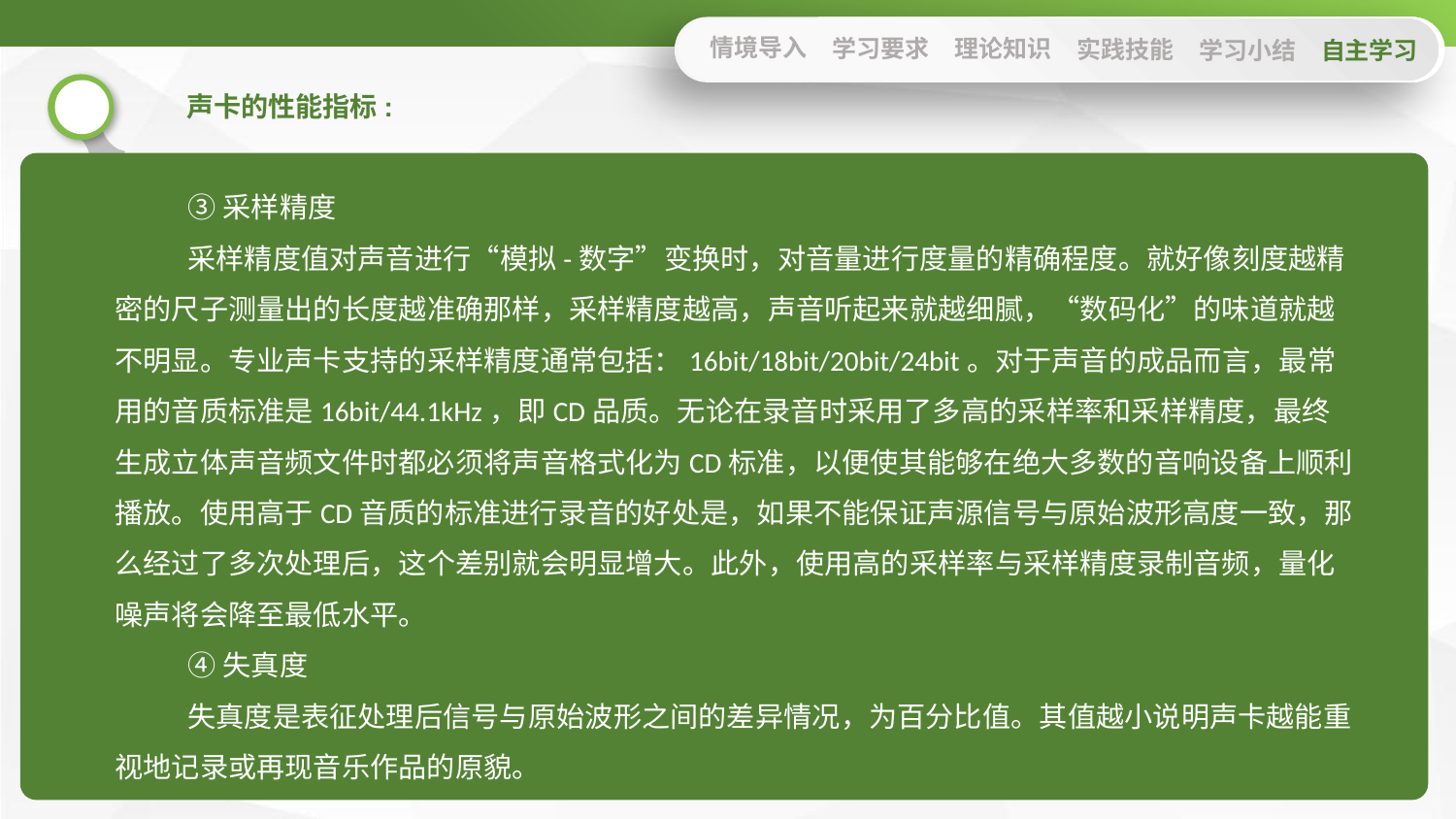

情境导入
学习要求
理论知识
实践技能
学习小结
自主学习
声卡的性能指标:
③采样精度
采样精度值对声音进行“模拟-数字”变换时，对音量进行度量的精确程度。就好像刻度越精密的尺子测量出的长度越准确那样，采样精度越高，声音听起来就越细腻，“数码化”的味道就越不明显。专业声卡支持的采样精度通常包括：16bit/18bit/20bit/24bit。对于声音的成品而言，最常用的音质标准是16bit/44.1kHz，即CD品质。无论在录音时采用了多高的采样率和采样精度，最终生成立体声音频文件时都必须将声音格式化为CD标准，以便使其能够在绝大多数的音响设备上顺利播放。使用高于CD音质的标准进行录音的好处是，如果不能保证声源信号与原始波形高度一致，那么经过了多次处理后，这个差别就会明显增大。此外，使用高的采样率与采样精度录制音频，量化噪声将会降至最低水平。
④失真度
失真度是表征处理后信号与原始波形之间的差异情况，为百分比值。其值越小说明声卡越能重视地记录或再现音乐作品的原貌。